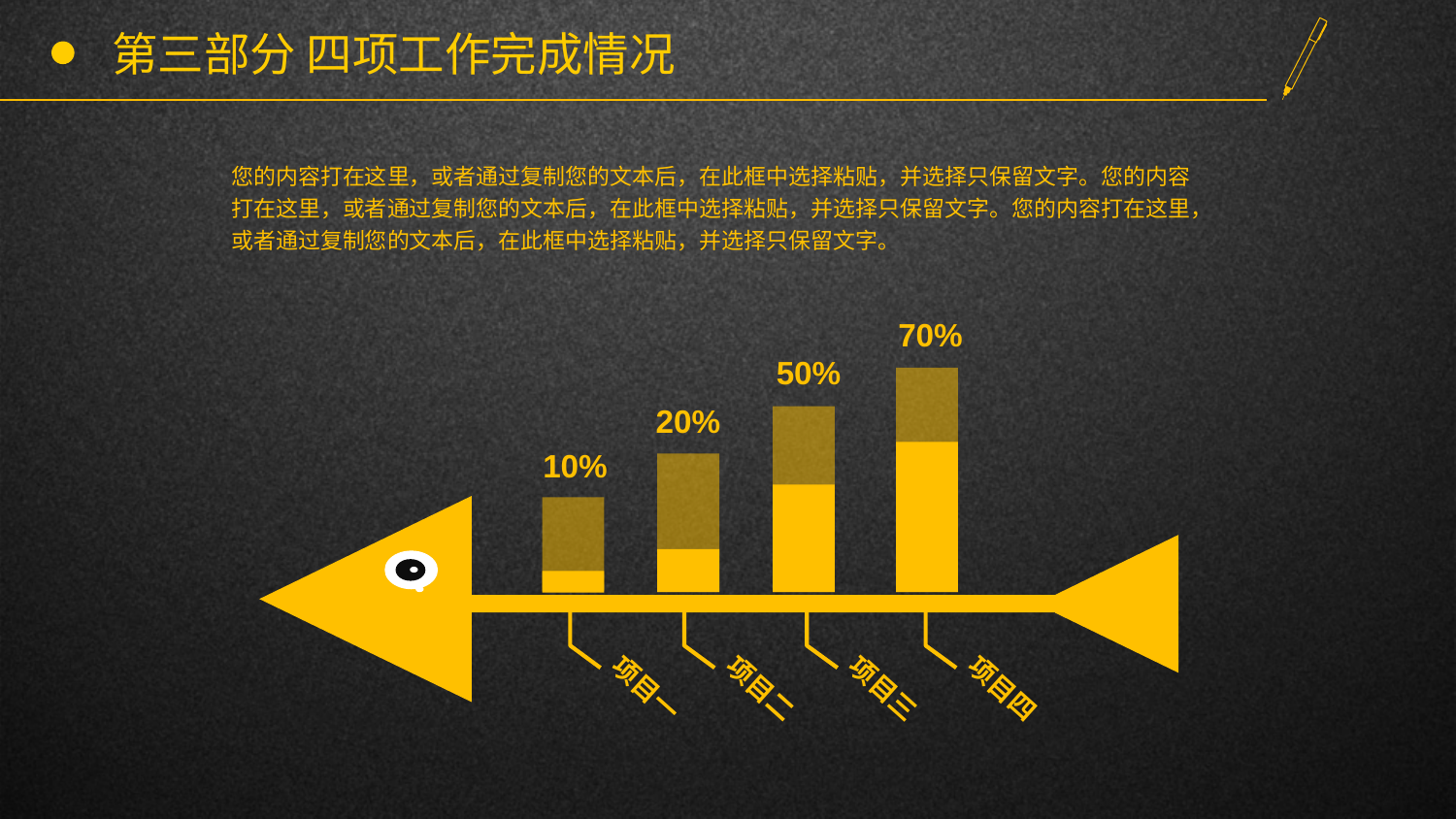

# 第三部分 四项工作完成情况
您的内容打在这里，或者通过复制您的文本后，在此框中选择粘贴，并选择只保留文字。您的内容打在这里，或者通过复制您的文本后，在此框中选择粘贴，并选择只保留文字。您的内容打在这里，或者通过复制您的文本后，在此框中选择粘贴，并选择只保留文字。

70%
50%

20%

10%

项目一
项目二
项目三
项目四